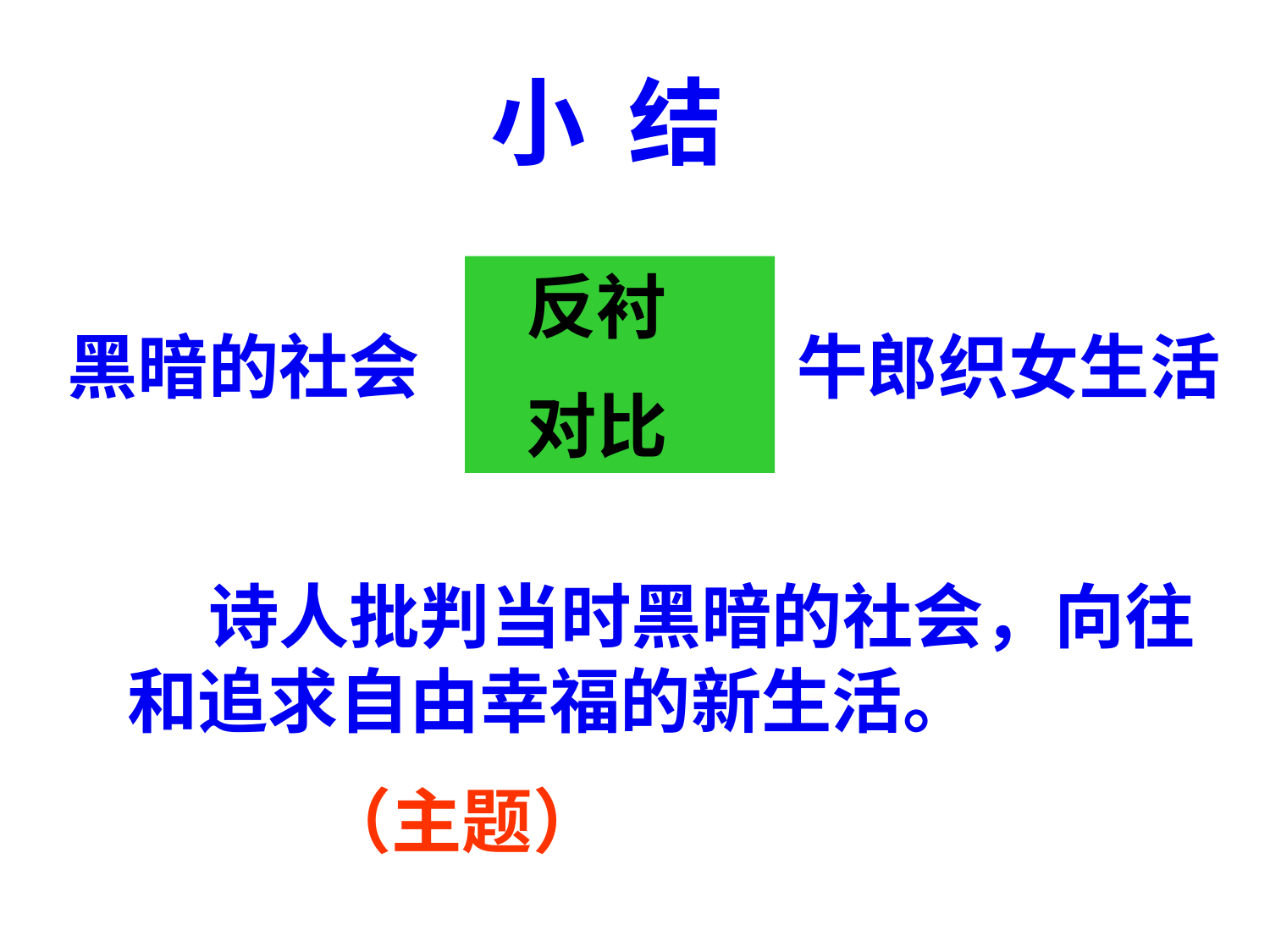

小  结
  反衬
  对比
黑暗的社会
牛郎织女生活
    诗人批判当时黑暗的社会，向往和追求自由幸福的新生活。
           （主题）